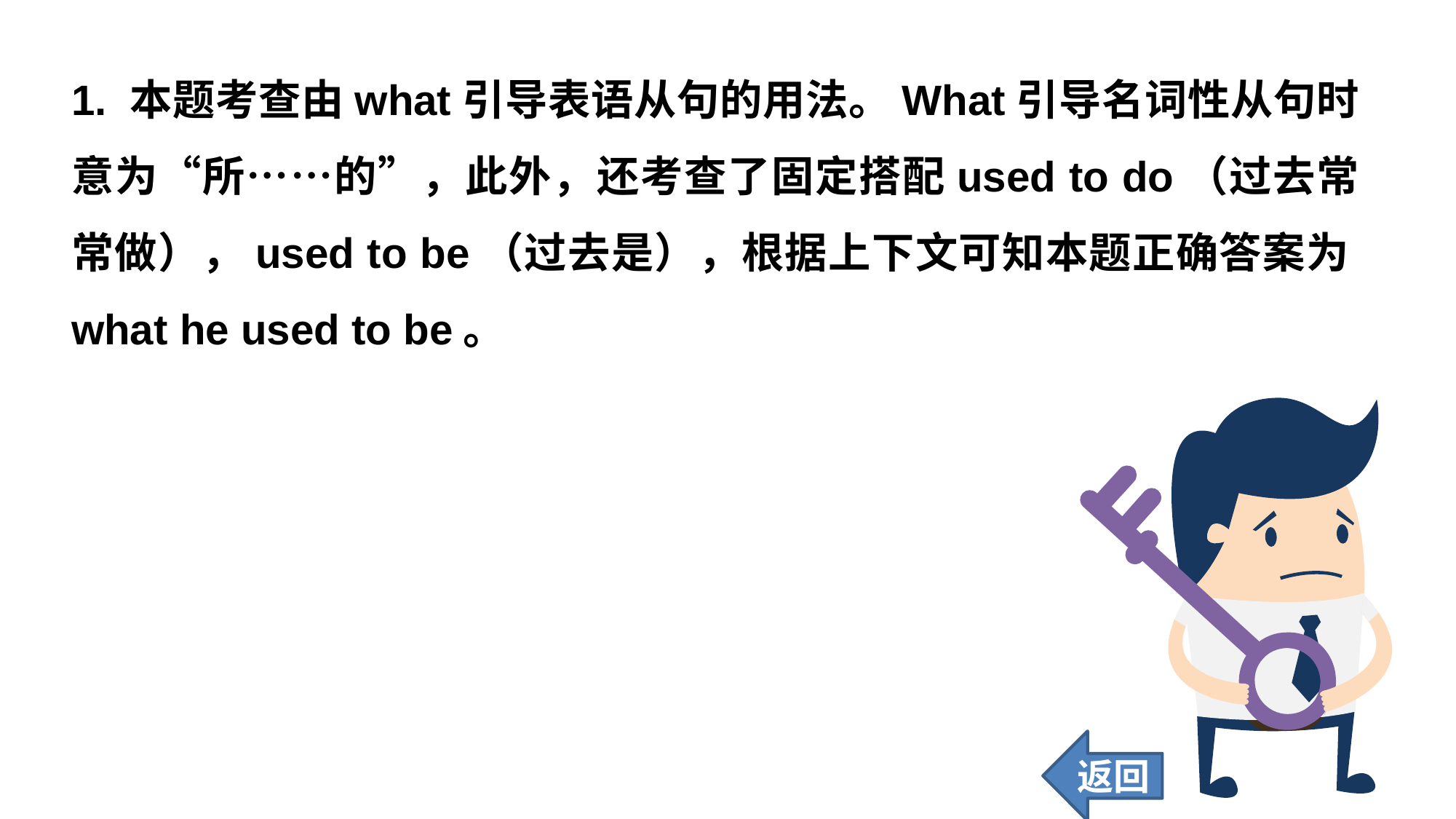

1. 本题考查由what引导表语从句的用法。What引导名词性从句时意为“所……的”，此外，还考查了固定搭配used to do（过去常常做），used to be（过去是），根据上下文可知本题正确答案为what he used to be。

返回
131